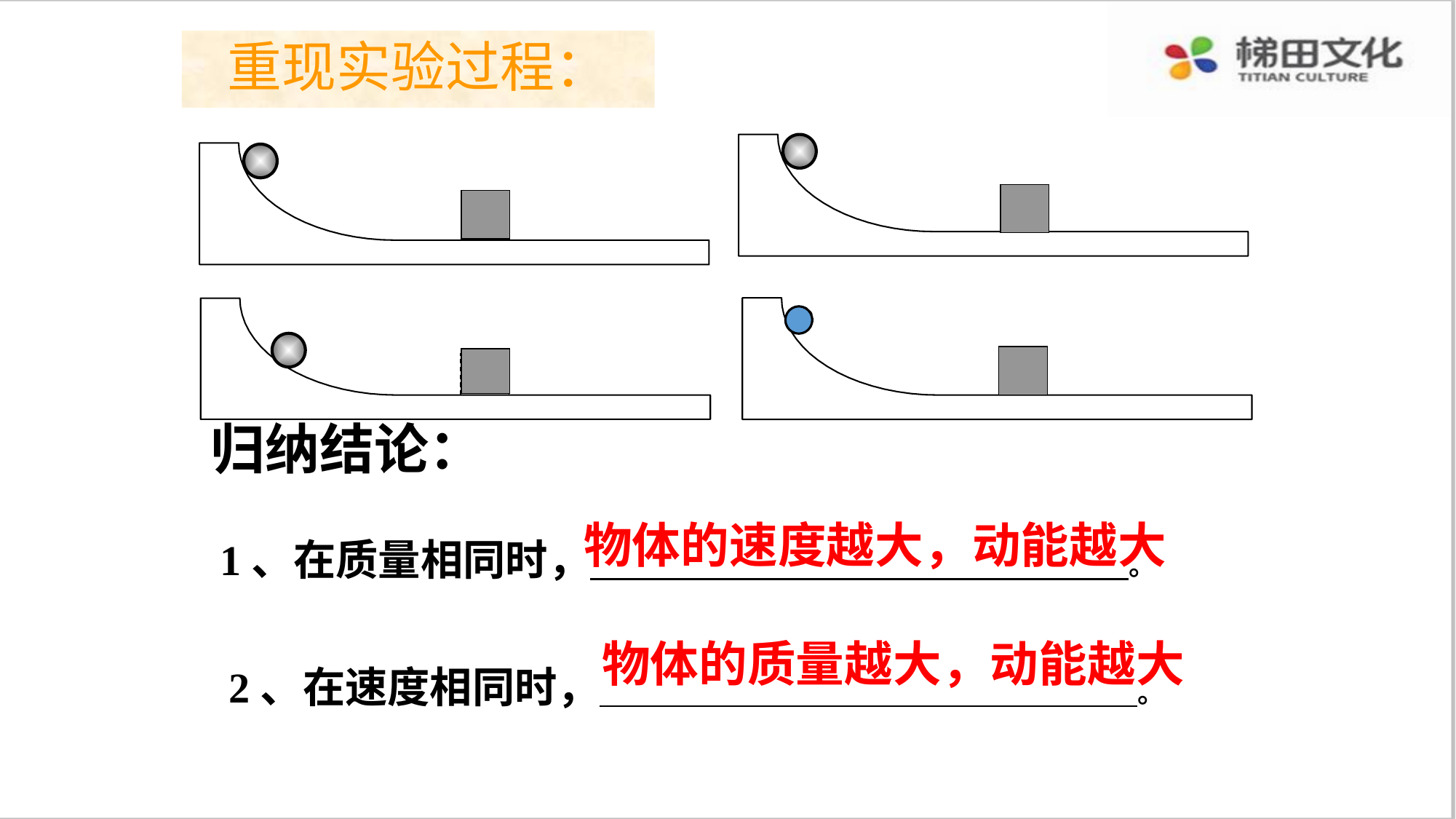

重现实验过程：

归纳结论：
物体的速度越大，动能越大
1、在质量相同时，                                                                                       。
物体的质量越大，动能越大
2、在速度相同时，                                                                                       。